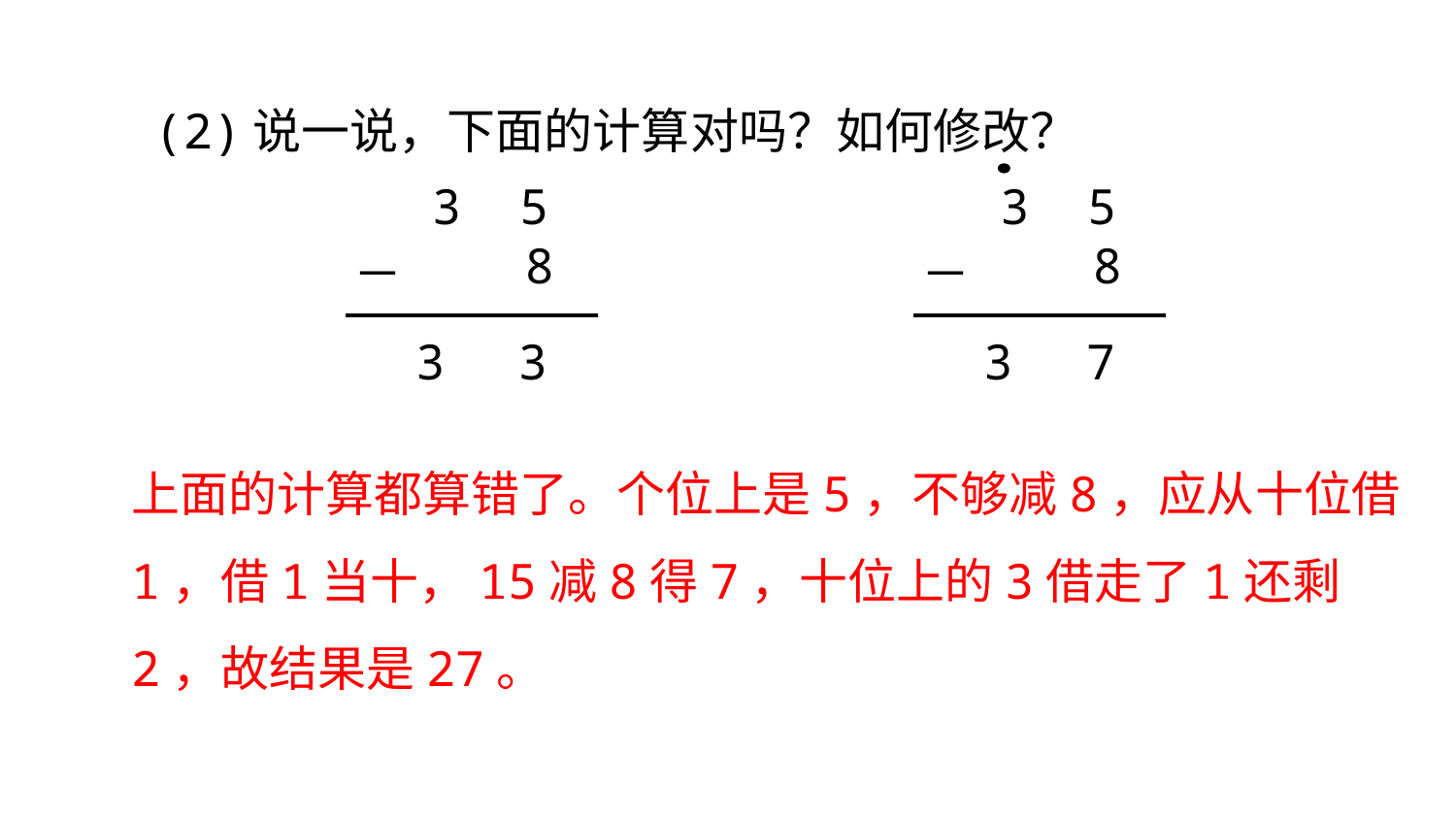

(2)说一说，下面的计算对吗？如何修改？

3  5
3  5
8
8
－
－
3
3
3
7
上面的计算都算错了。个位上是5，不够减8，应从十位借1，借1当十，15减8得7，十位上的3借走了1还剩2，故结果是27。